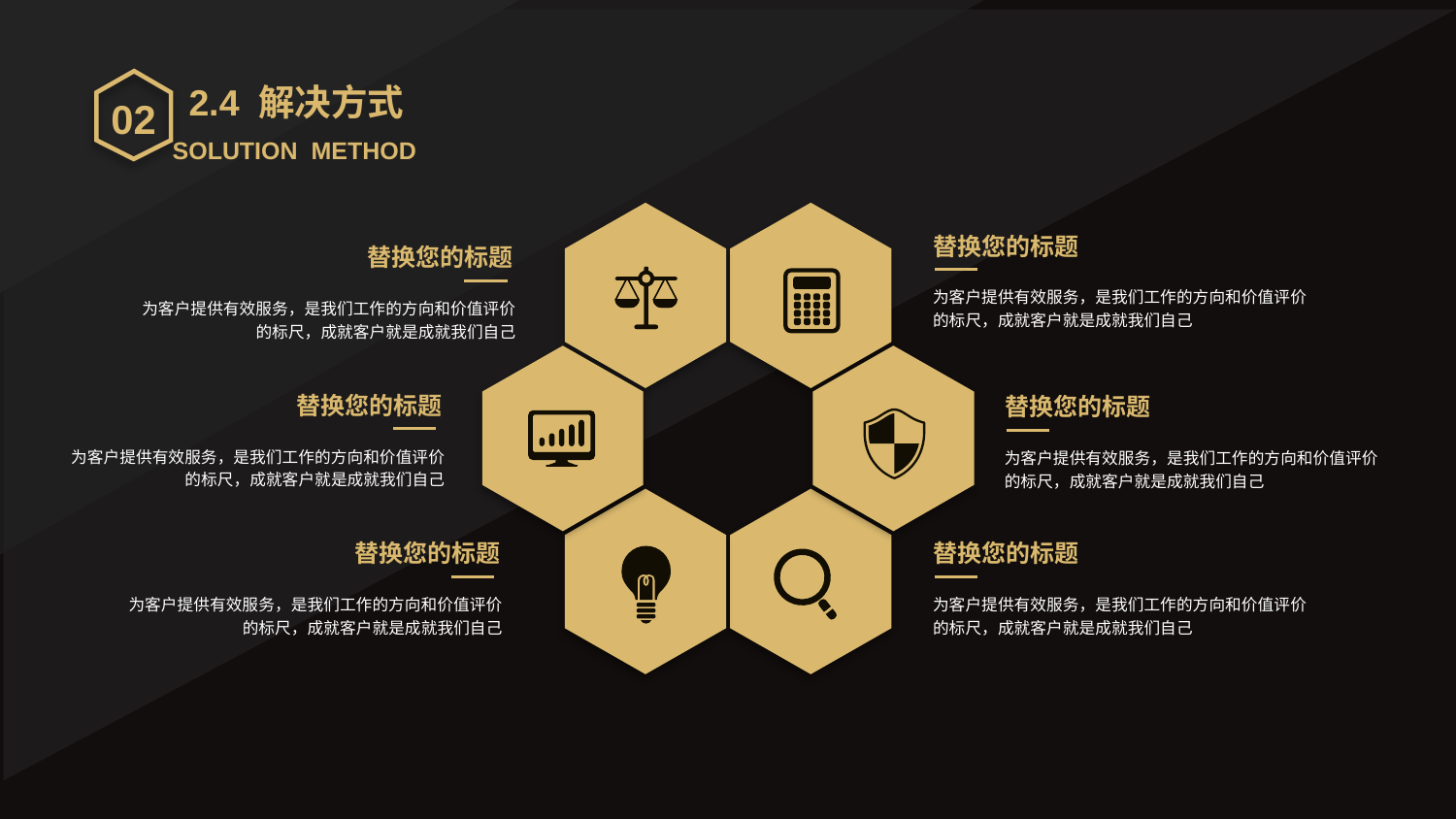

02
2.4 解决方式
SOLUTION  METHOD

替换您的标题
替换您的标题

为客户提供有效服务，是我们工作的方向和价值评价的标尺，成就客户就是成就我们自己
为客户提供有效服务，是我们工作的方向和价值评价的标尺，成就客户就是成就我们自己

替换您的标题
替换您的标题

为客户提供有效服务，是我们工作的方向和价值评价的标尺，成就客户就是成就我们自己
为客户提供有效服务，是我们工作的方向和价值评价的标尺，成就客户就是成就我们自己

替换您的标题
替换您的标题

为客户提供有效服务，是我们工作的方向和价值评价的标尺，成就客户就是成就我们自己
为客户提供有效服务，是我们工作的方向和价值评价的标尺，成就客户就是成就我们自己